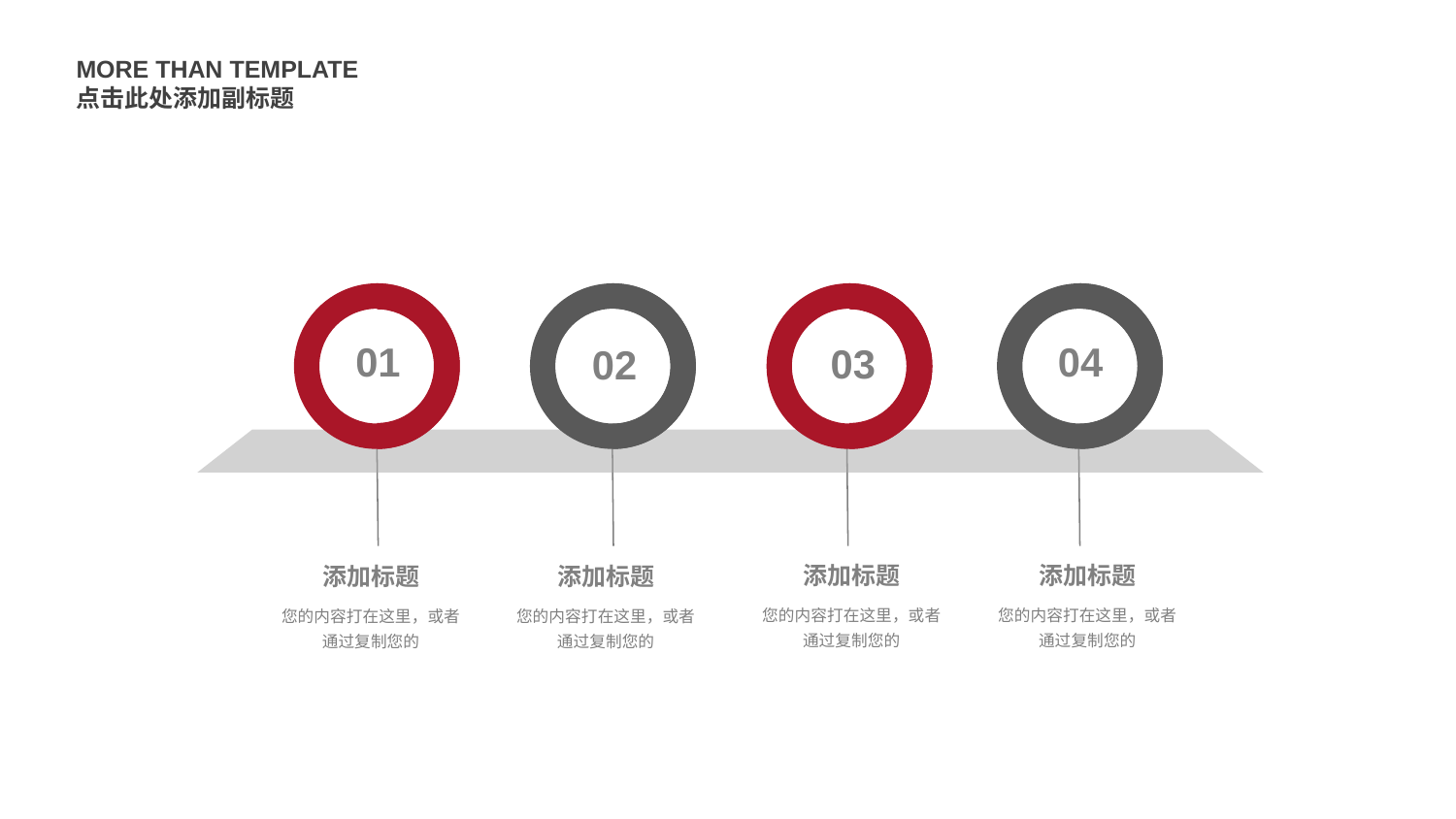

MORE THAN TEMPLATE
点击此处添加副标题

01
04
03
02

添加标题
添加标题
添加标题
添加标题
您的内容打在这里，或者通过复制您的
您的内容打在这里，或者通过复制您的
您的内容打在这里，或者通过复制您的
您的内容打在这里，或者通过复制您的